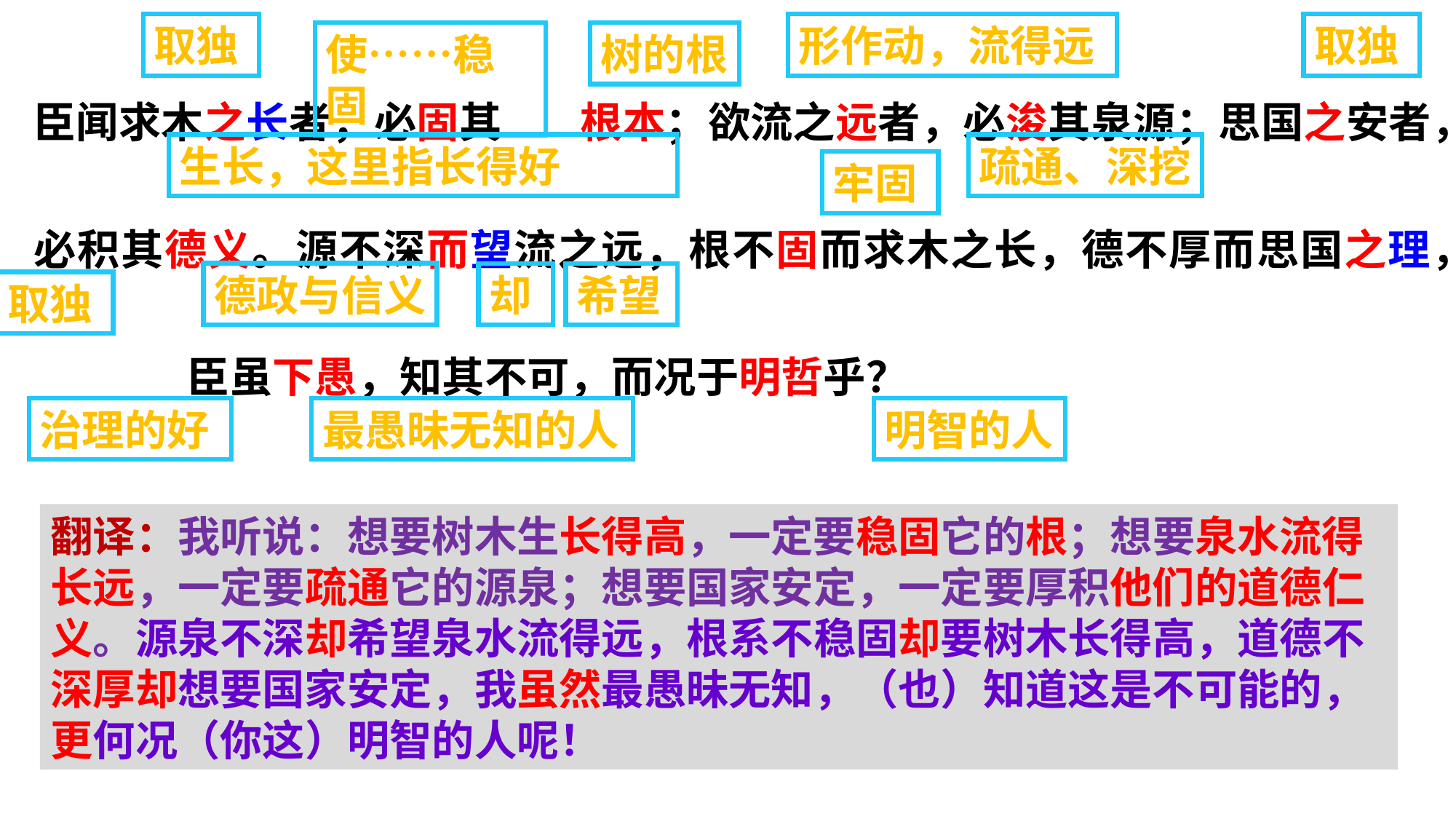

臣闻求木之长者，必固其        根本；欲流之远者，必浚其泉源；思国之安者，必积其德义。源不深而望流之远，根不固而求木之长，德不厚而思国之理，                臣虽下愚，知其不可，而况于明哲乎？

取独
形作动，流得远
取独
使……稳固
树的根
生长，这里指长得好
疏通、深挖
牢固
德政与信义
却
希望
取独
治理的好
最愚昧无知的人
明智的人
翻译：我听说：想要树木生长得高，一定要稳固它的根；想要泉水流得长远，一定要疏通它的源泉；想要国家安定，一定要厚积他们的道德仁义。源泉不深却希望泉水流得远，根系不稳固却要树木长得高，道德不深厚却想要国家安定，我虽然最愚昧无知，（也）知道这是不可能的，更何况（你这）明智的人呢！